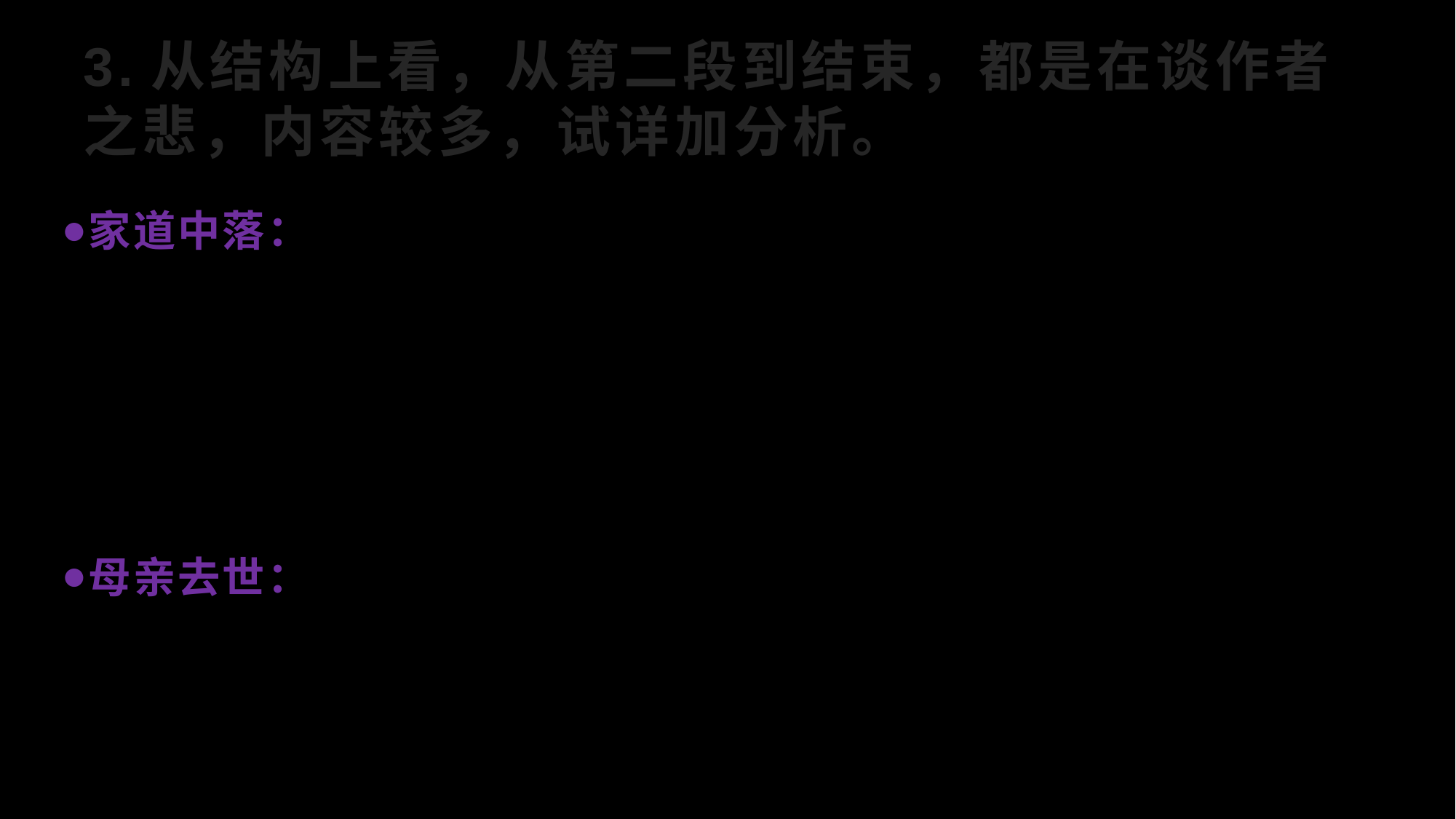

# 3.从结构上看，从第二段到结束，都是在谈作者之悲，内容较多，试详加分析。
家道中落：由“南北为一”，到“内外多置小门墙”，记录了一个大家族的分崩离析。 由篱到墙，带给我们是一种凄凉离析、大厦将倾、家族衰败的印象，带给作者的是与族人之间的渐行渐远。他的志向是成为家族的脊梁，但现实却当头一棒，作者也只能黯然神伤无处话凄凉。
母亲去世：八岁的孩子对母亲的印象是模糊的，借老妪之口“儿寒乎？欲食乎”，对别人来说极普通的一句话，但对幼年丧母的归有光来说却是无比珍贵的，他感受到了母亲的呵护，填补了母爱的感情缺失。